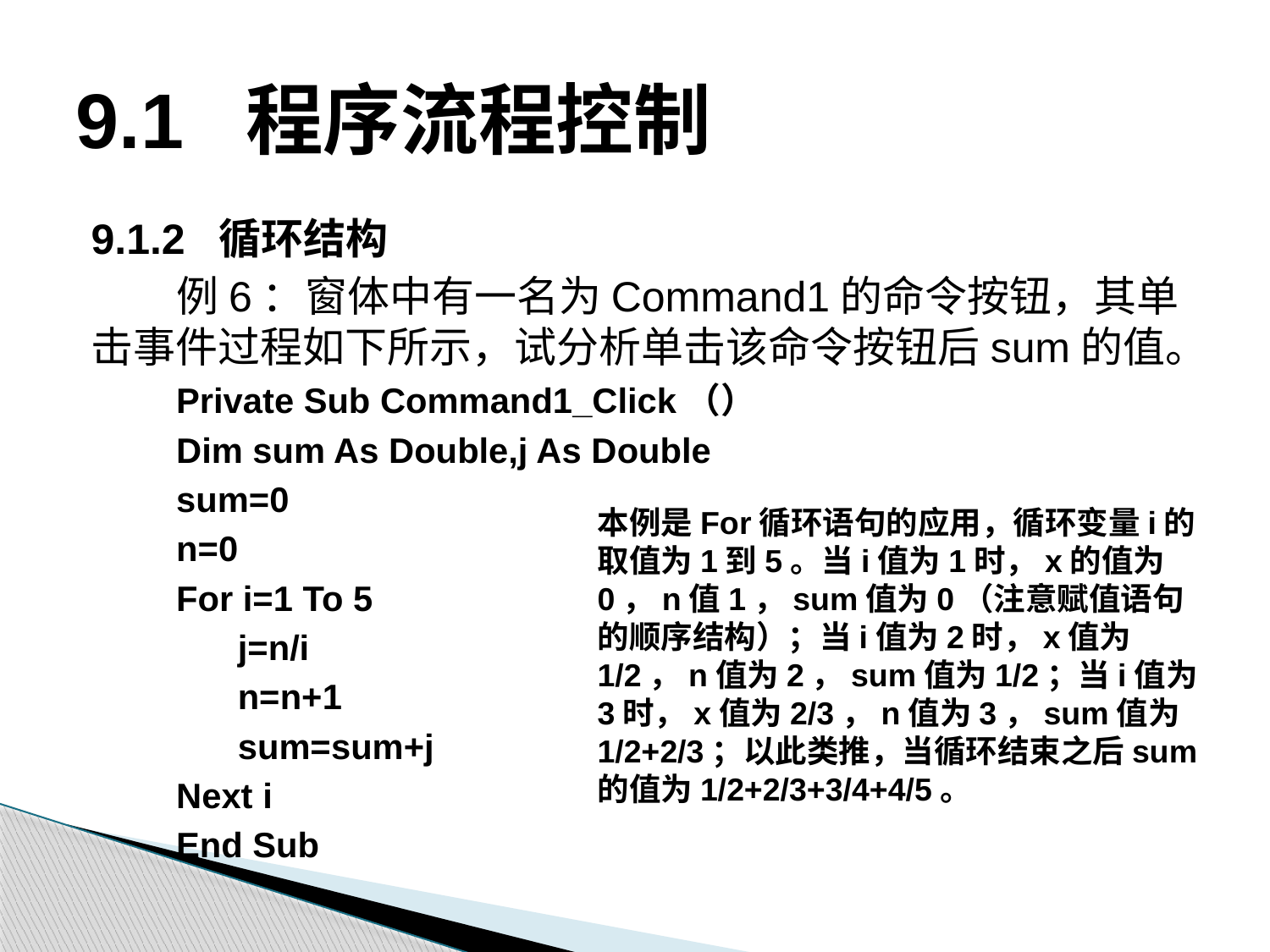

# 9.1  程序流程控制
9.1.2  循环结构
例6：窗体中有一名为Command1的命令按钮，其单击事件过程如下所示，试分析单击该命令按钮后sum的值。
Private Sub Command1_Click（）
Dim sum As Double,j As Double
sum=0
n=0
For i=1 To 5
	  j=n/i
	  n=n+1
	  sum=sum+j
Next i
End Sub
本例是For循环语句的应用，循环变量i的取值为1到5。当i值为1时，x的值为0，n值1，sum值为0（注意赋值语句的顺序结构）；当i值为2时，x值为1/2，n值为2，sum值为1/2；当i值为3时，x值为2/3，n值为3，sum值为1/2+2/3；以此类推，当循环结束之后sum的值为1/2+2/3+3/4+4/5。